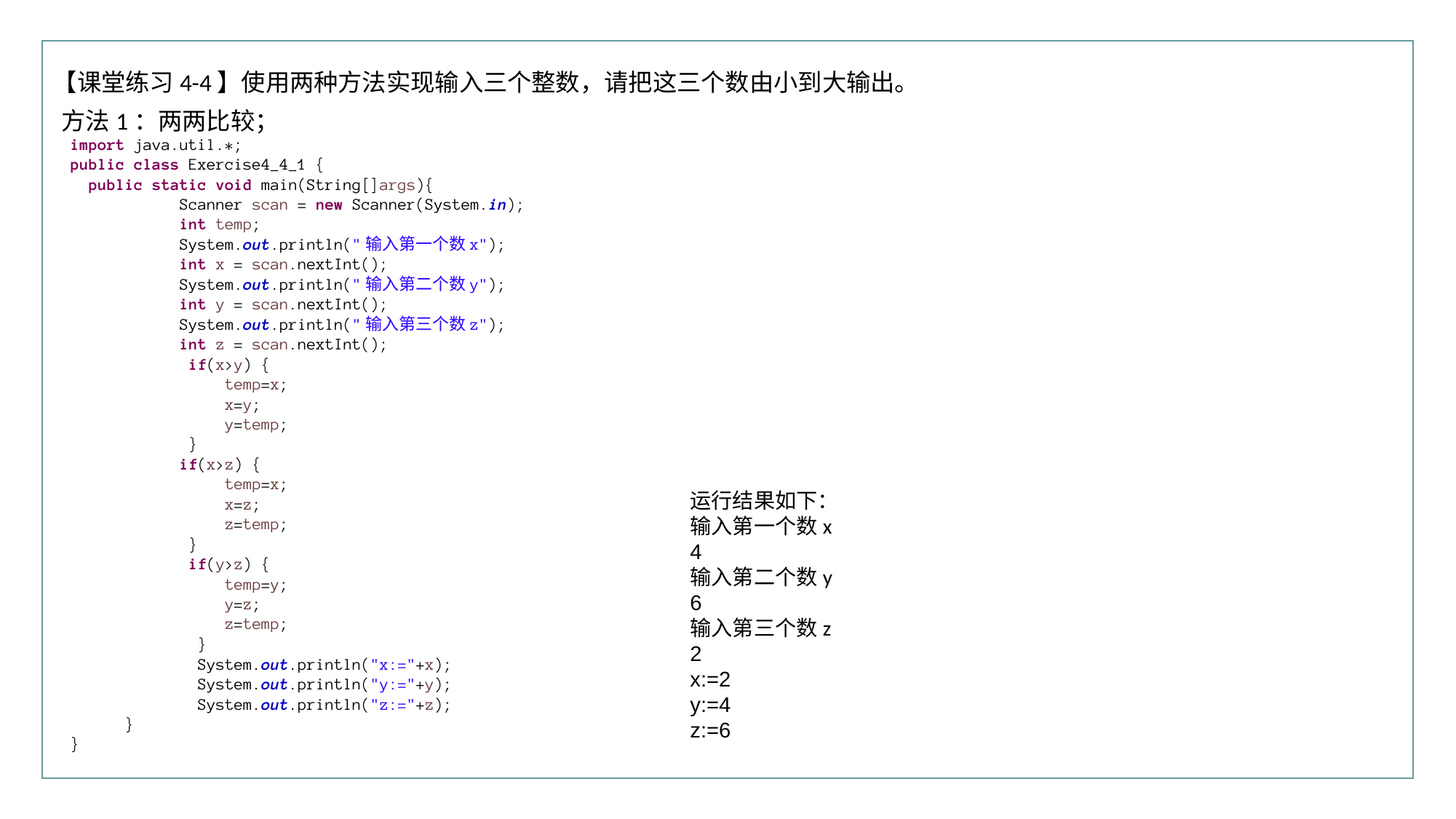

【课堂练习4-4】使用两种方法实现输入三个整数，请把这三个数由小到大输出。
方法1：两两比较；
import java.util.*;
public class Exercise4_4_1 {
  public static void main(String[]args){
	Scanner scan = new Scanner(System.in);
	int temp;
	System.out.println("输入第一个数x");
	int x = scan.nextInt();
	System.out.println("输入第二个数y");
	int y = scan.nextInt();
	System.out.println("输入第三个数z");
	int z = scan.nextInt();
	 if(x>y) {
	     temp=x;
	     x=y;
	     y=temp;
	 }
	if(x>z) {
	     temp=x;
	     x=z;
	     z=temp;
	 }
	 if(y>z) {
	     temp=y;
	     y=z;
	     z=temp;
	  }
	  System.out.println("x:="+x);
	  System.out.println("y:="+y);
	  System.out.println("z:="+z);
      }
}
运行结果如下：
输入第一个数x
4
输入第二个数y
6
输入第三个数z
2
x:=2
y:=4
z:=6